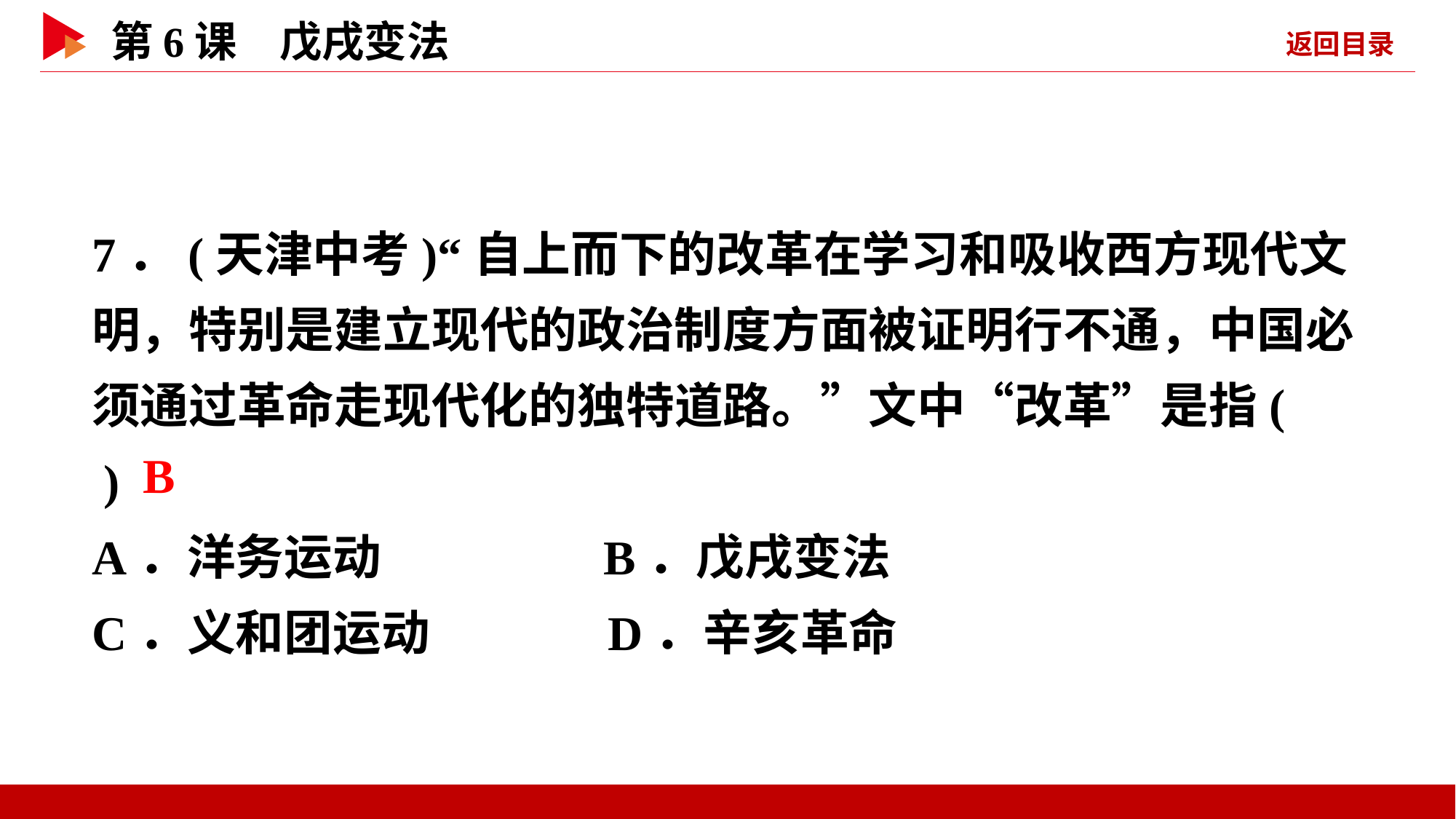

7．(天津中考)“自上而下的改革在学习和吸收西方现代文明，特别是建立现代的政治制度方面被证明行不通，中国必须通过革命走现代化的独特道路。”文中“改革”是指(        )
A．洋务运动                   B．戊戌变法
C．义和团运动               D．辛亥革命
   B